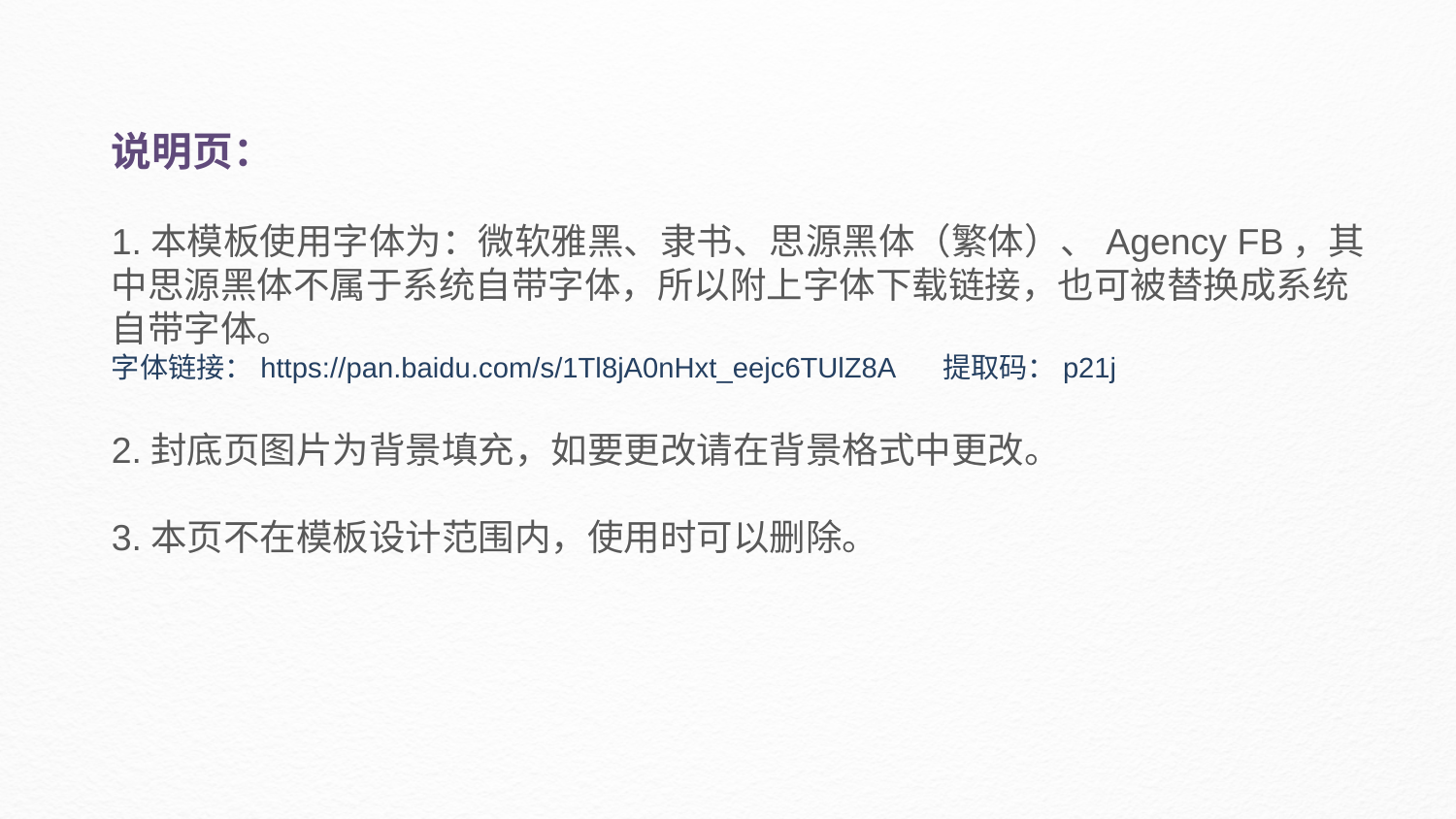

说明页：

1.本模板使用字体为：微软雅黑、隶书、思源黑体（繁体）、Agency FB，其中思源黑体不属于系统自带字体，所以附上字体下载链接，也可被替换成系统自带字体。
字体链接：https://pan.baidu.com/s/1Tl8jA0nHxt_eejc6TUlZ8A     提取码：p21j

2.封底页图片为背景填充，如要更改请在背景格式中更改。

3.本页不在模板设计范围内，使用时可以删除。